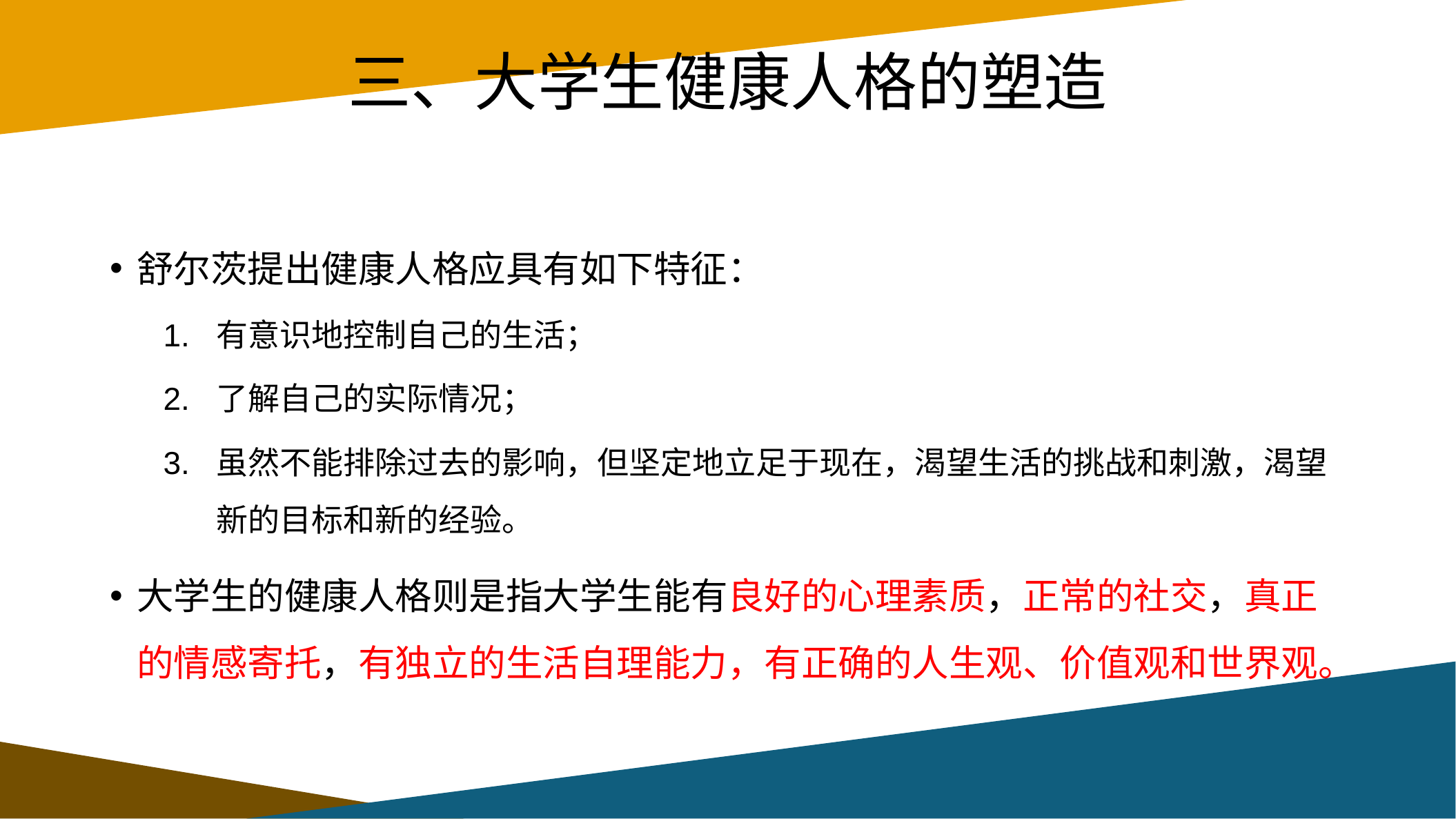

# 三、大学生健康人格的塑造
舒尔茨提出健康人格应具有如下特征：
有意识地控制自己的生活；
了解自己的实际情况；
虽然不能排除过去的影响，但坚定地立足于现在，渴望生活的挑战和刺激，渴望新的目标和新的经验。
大学生的健康人格则是指大学生能有良好的心理素质，正常的社交，真正的情感寄托，有独立的生活自理能力，有正确的人生观、价值观和世界观。